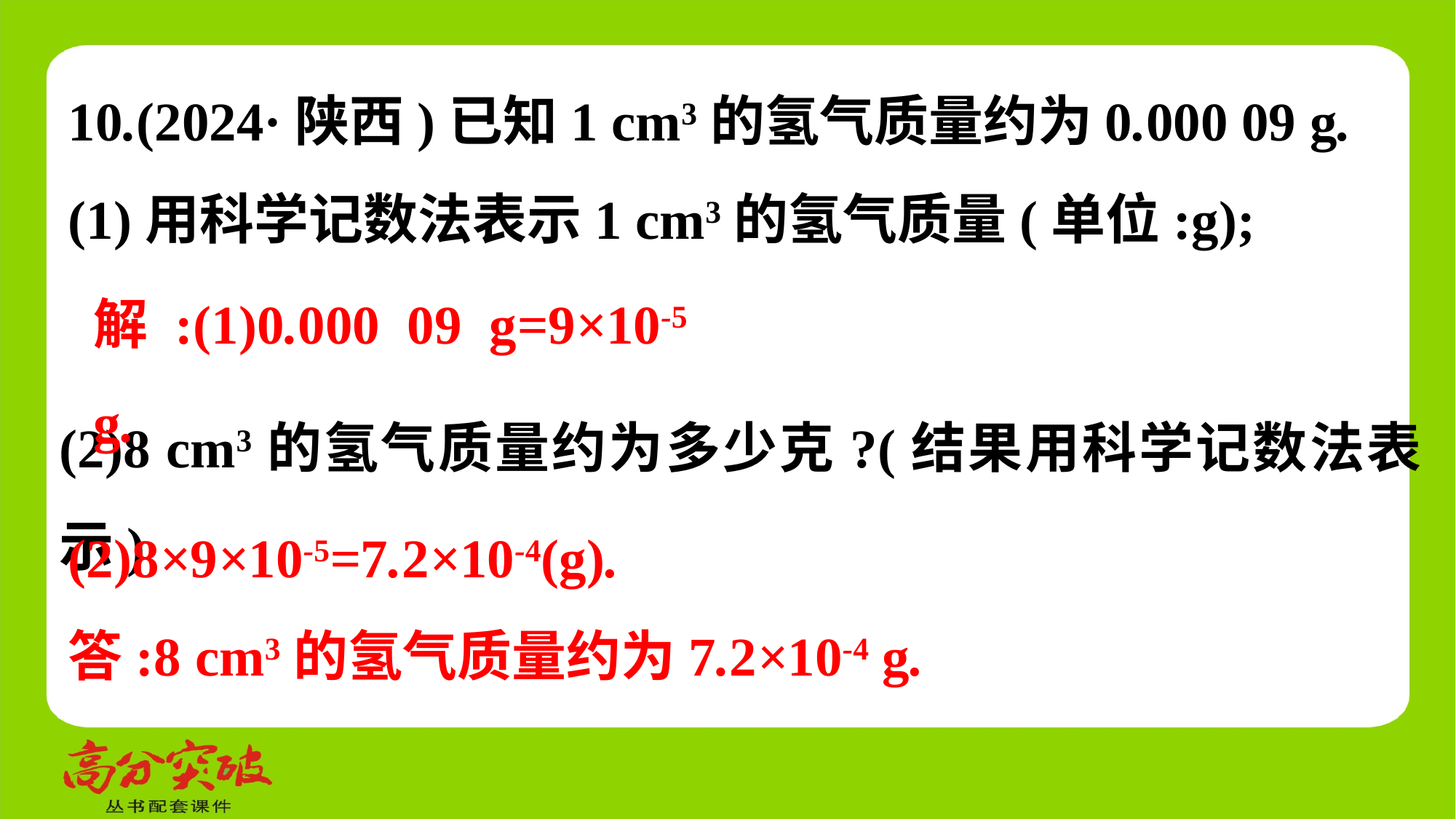

10.(2024·陕西)已知1 cm3的氢气质量约为0.000 09 g.
(1)用科学记数法表示1 cm3的氢气质量(单位:g);
解:(1)0.000 09 g=9×10-5 g.
(2)8 cm3的氢气质量约为多少克?(结果用科学记数法表示)
(2)8×9×10-5=7.2×10-4(g).
答:8 cm3的氢气质量约为7.2×10-4 g.